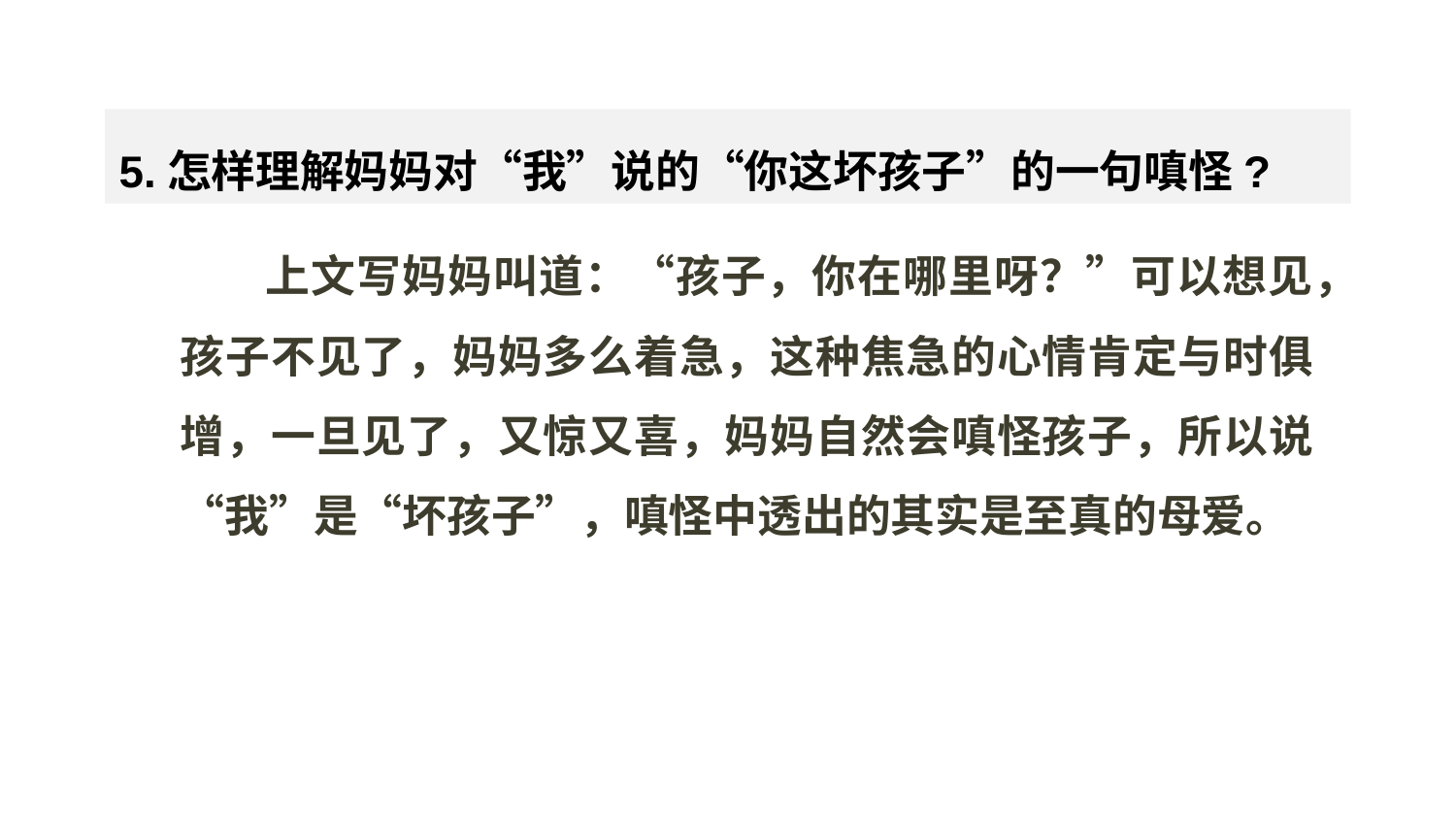

课文细读品味
5.怎样理解妈妈对“我”说的“你这坏孩子”的一句嗔怪?
上文写妈妈叫道：“孩子，你在哪里呀？”可以想见，孩子不见了，妈妈多么着急，这种焦急的心情肯定与时俱增，一旦见了，又惊又喜，妈妈自然会嗔怪孩子，所以说“我”是“坏孩子”，嗔怪中透出的其实是至真的母爱。